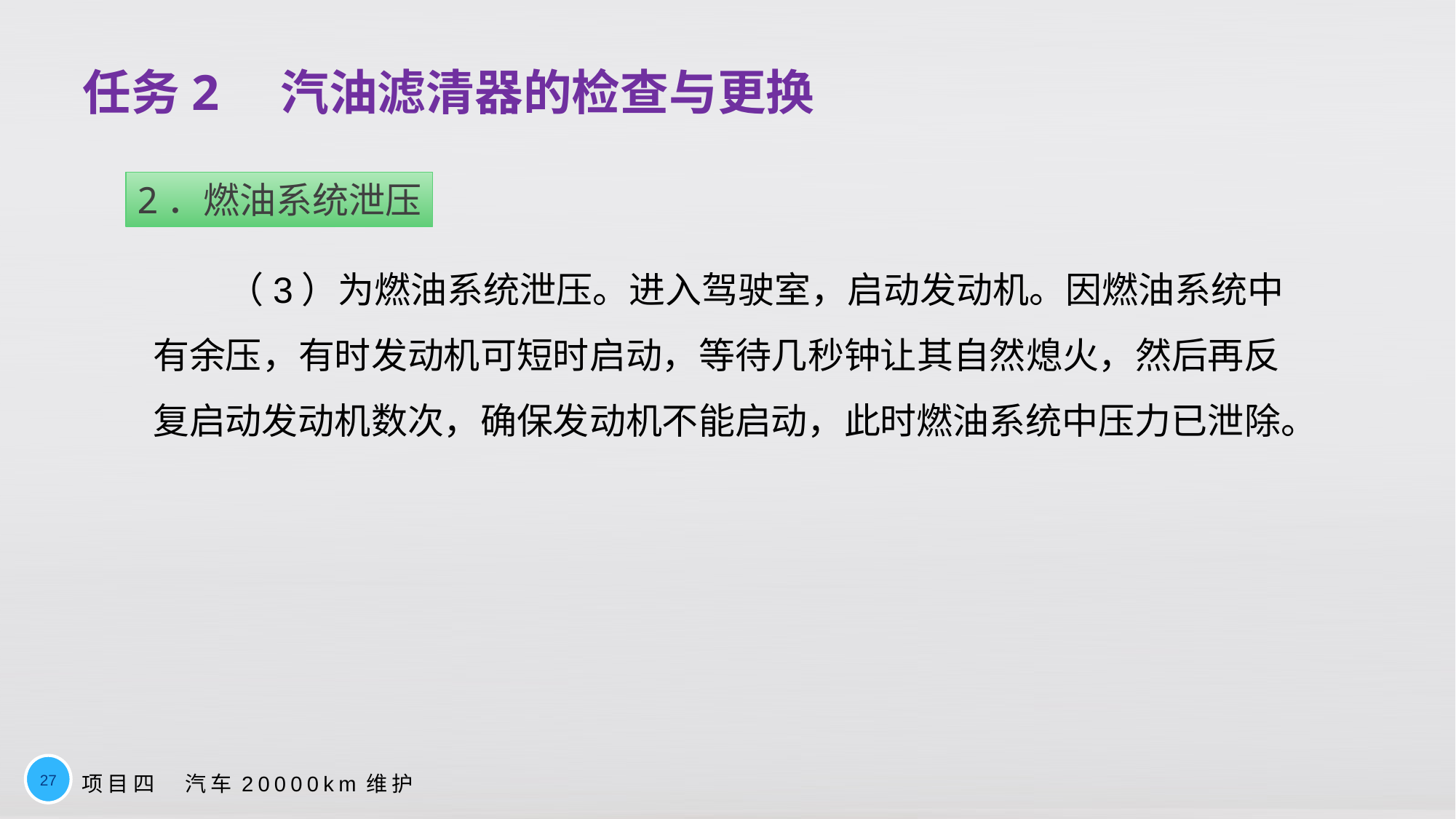

# 任务2　汽油滤清器的检查与更换
2．燃油系统泄压
（3）为燃油系统泄压。进入驾驶室，启动发动机。因燃油系统中有余压，有时发动机可短时启动，等待几秒钟让其自然熄火，然后再反复启动发动机数次，确保发动机不能启动，此时燃油系统中压力已泄除。
27